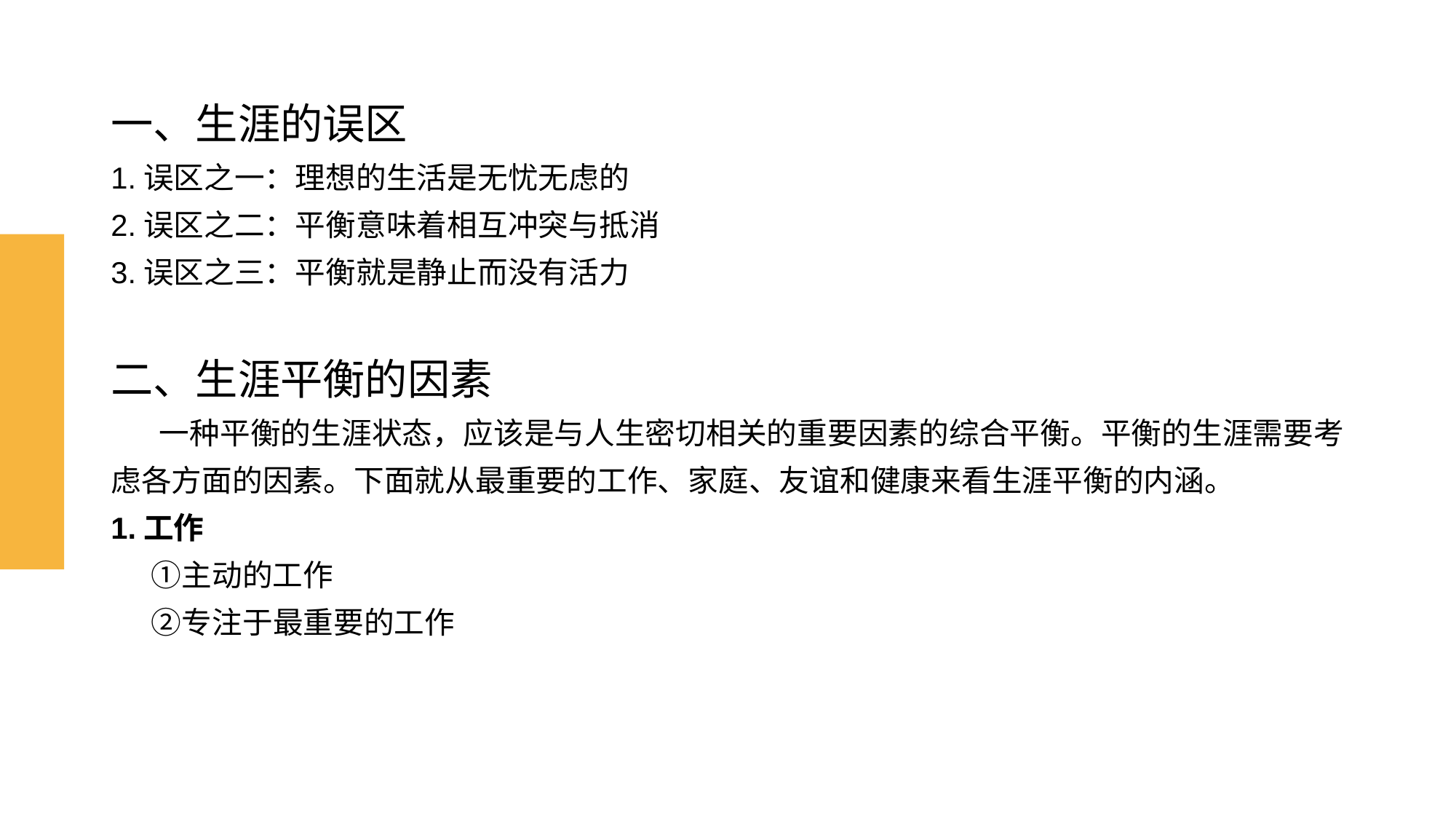

# 一、生涯的误区 1.误区之一：理想的生活是无忧无虑的 2.误区之二：平衡意味着相互冲突与抵消 3.误区之三：平衡就是静止而没有活力 二、生涯平衡的因素 一种平衡的生涯状态，应该是与人生密切相关的重要因素的综合平衡。平衡的生涯需要考虑各方面的因素。下面就从最重要的工作、家庭、友谊和健康来看生涯平衡的内涵。 1.工作 ①主动的工作 ②专注于最重要的工作